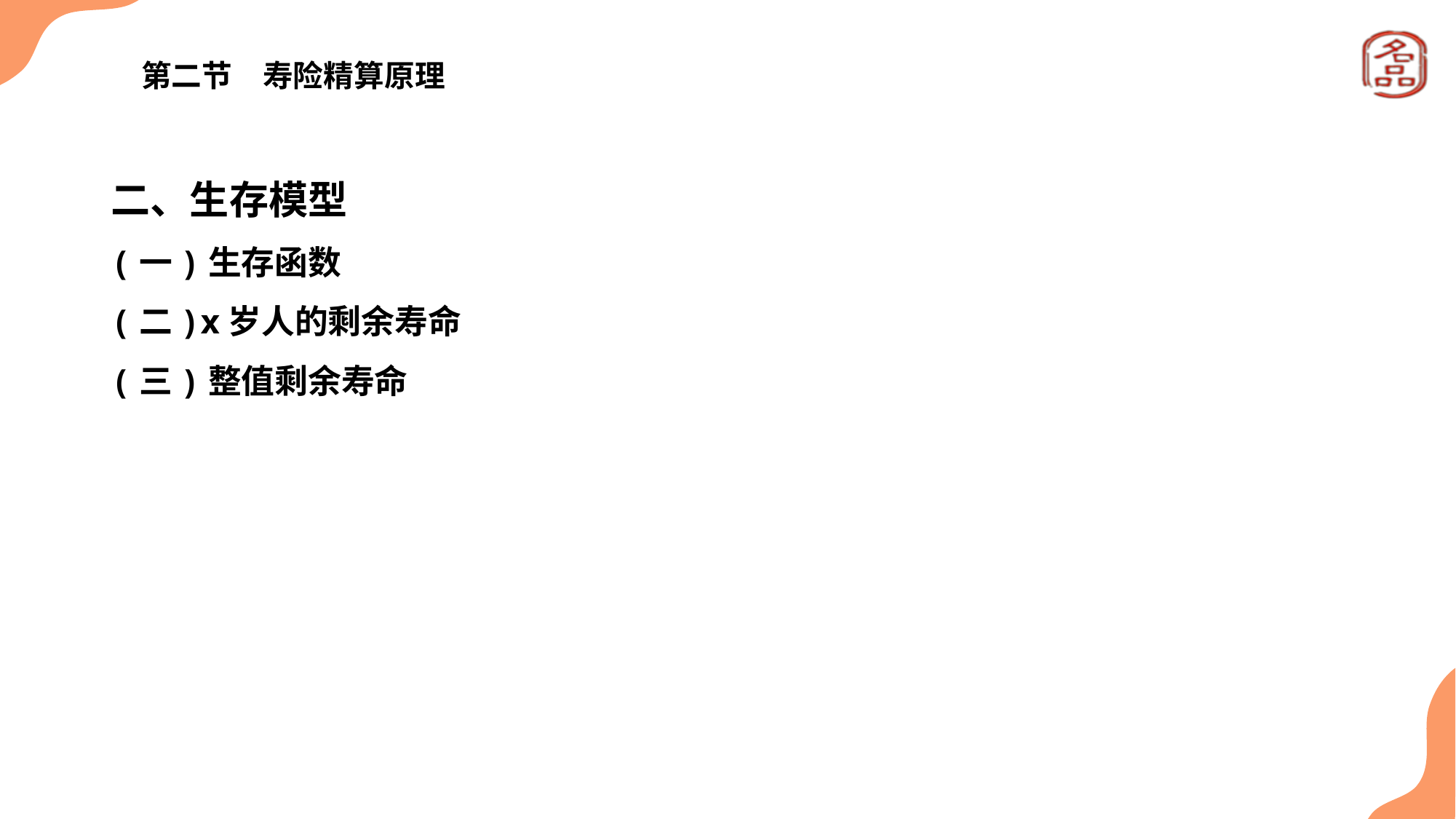

# 第二节　寿险精算原理
二、生存模型
(一)生存函数
(二)x岁人的剩余寿命
(三)整值剩余寿命